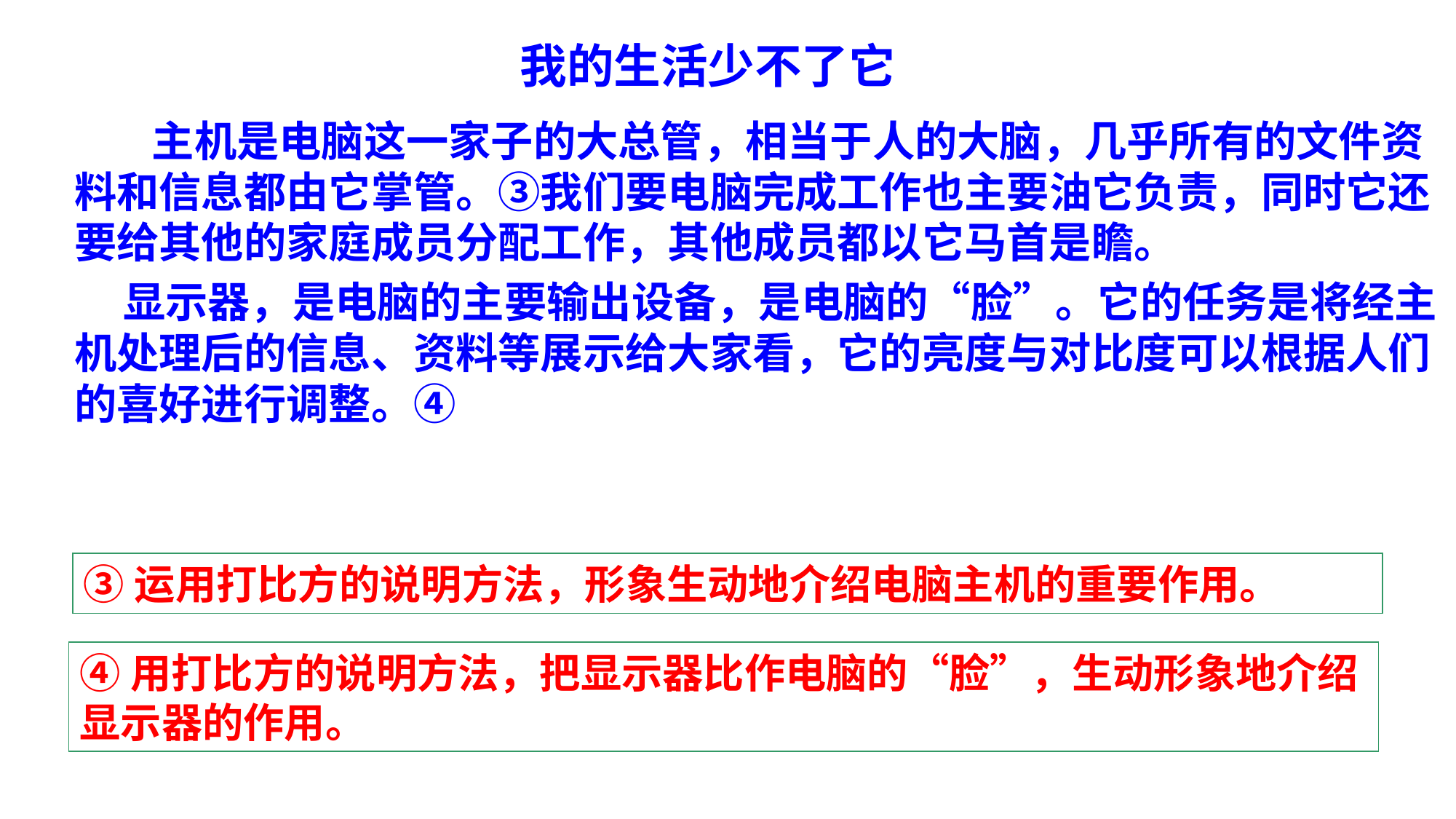

我的生活少不了它
       主机是电脑这一家子的大总管，相当于人的大脑，几乎所有的文件资料和信息都由它掌管。③我们要电脑完成工作也主要油它负责，同时它还要给其他的家庭成员分配工作，其他成员都以它马首是瞻。
    显示器，是电脑的主要输出设备，是电脑的“脸”。它的任务是将经主机处理后的信息、资料等展示给大家看，它的亮度与对比度可以根据人们的喜好进行调整。④
③运用打比方的说明方法，形象生动地介绍电脑主机的重要作用。
④用打比方的说明方法，把显示器比作电脑的“脸”，生动形象地介绍显示器的作用。